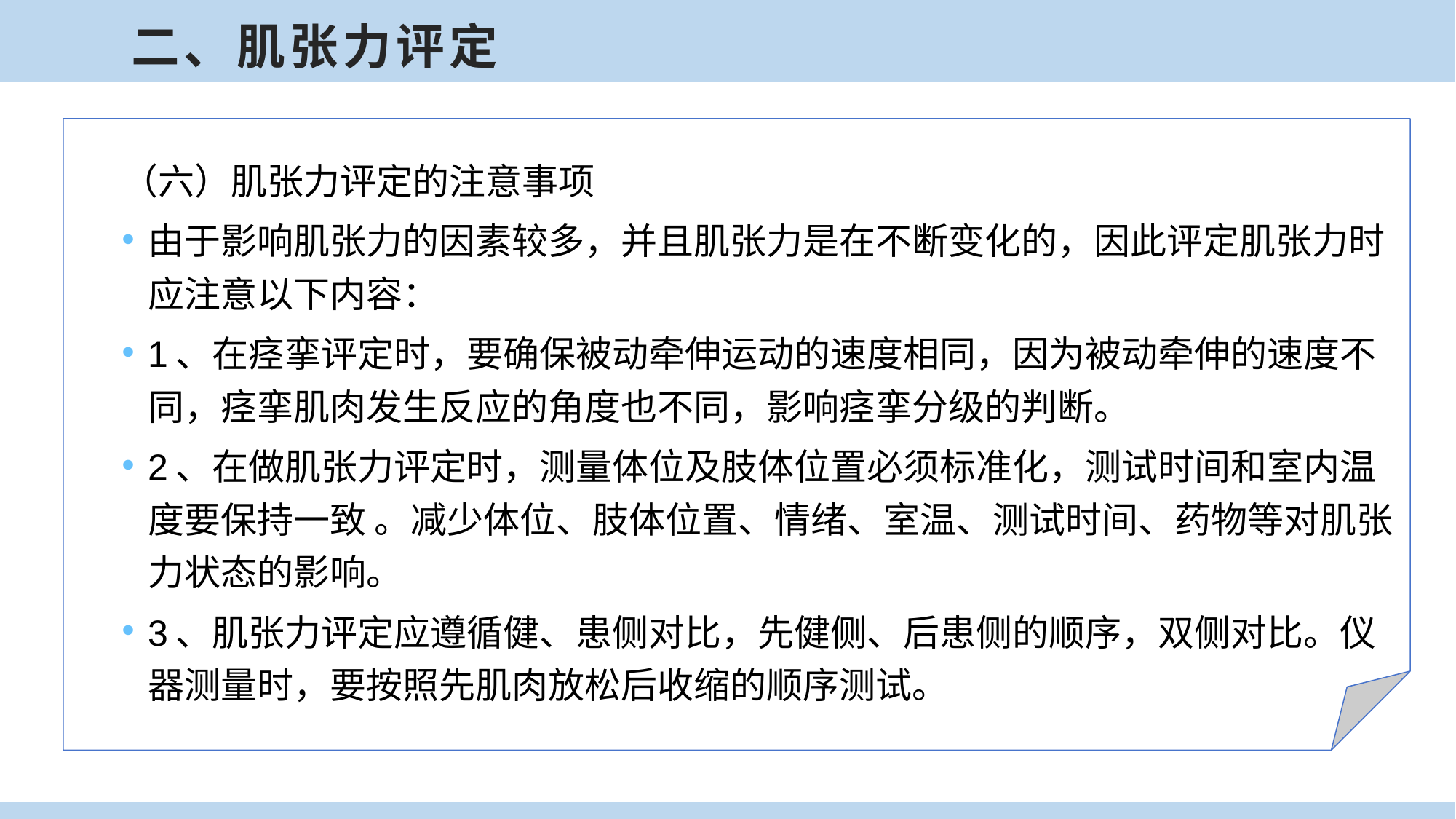

二、肌张力评定

（六）肌张力评定的注意事项
由于影响肌张力的因素较多，并且肌张力是在不断变化的，因此评定肌张力时应注意以下内容：
1、在痉挛评定时，要确保被动牵伸运动的速度相同，因为被动牵伸的速度不同，痉挛肌肉发生反应的角度也不同，影响痉挛分级的判断。
2、在做肌张力评定时，测量体位及肢体位置必须标准化，测试时间和室内温度要保持一致 。减少体位、肢体位置、情绪、室温、测试时间、药物等对肌张力状态的影响。
3、肌张力评定应遵循健、患侧对比，先健侧、后患侧的顺序，双侧对比。仪器测量时，要按照先肌肉放松后收缩的顺序测试。